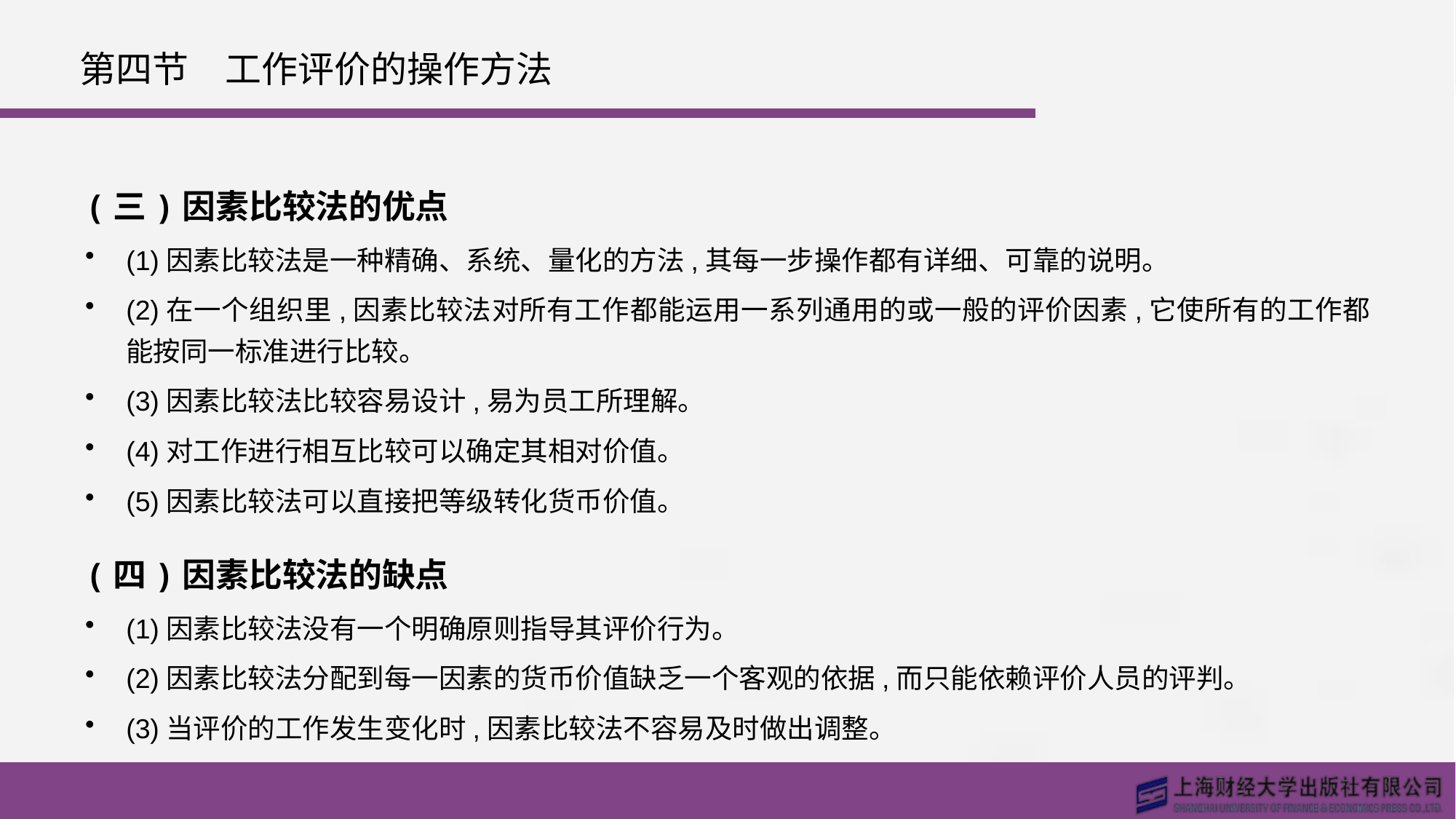

# 第四节　工作评价的操作方法
(三)因素比较法的优点
(1)因素比较法是一种精确、系统、量化的方法,其每一步操作都有详细、可靠的说明。
(2)在一个组织里,因素比较法对所有工作都能运用一系列通用的或一般的评价因素,它使所有的工作都能按同一标准进行比较。
(3)因素比较法比较容易设计,易为员工所理解。
(4)对工作进行相互比较可以确定其相对价值。
(5)因素比较法可以直接把等级转化货币价值。
(四)因素比较法的缺点
(1)因素比较法没有一个明确原则指导其评价行为。
(2)因素比较法分配到每一因素的货币价值缺乏一个客观的依据,而只能依赖评价人员的评判。
(3)当评价的工作发生变化时,因素比较法不容易及时做出调整。